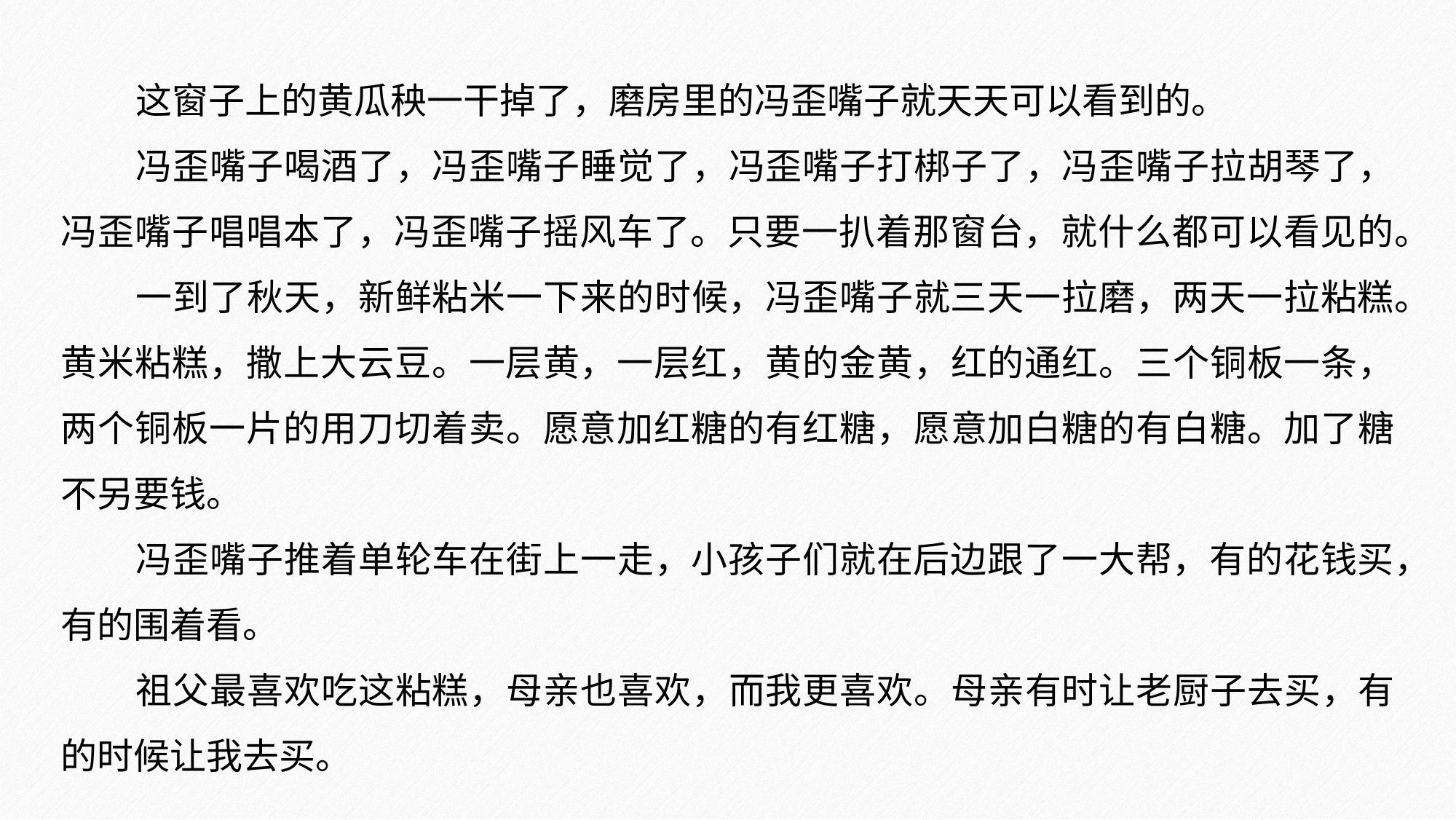

这窗子上的黄瓜秧一干掉了，磨房里的冯歪嘴子就天天可以看到的。
冯歪嘴子喝酒了，冯歪嘴子睡觉了，冯歪嘴子打梆子了，冯歪嘴子拉胡琴了，冯歪嘴子唱唱本了，冯歪嘴子摇风车了。只要一扒着那窗台，就什么都可以看见的。
一到了秋天，新鲜粘米一下来的时候，冯歪嘴子就三天一拉磨，两天一拉粘糕。黄米粘糕，撒上大云豆。一层黄，一层红，黄的金黄，红的通红。三个铜板一条，两个铜板一片的用刀切着卖。愿意加红糖的有红糖，愿意加白糖的有白糖。加了糖不另要钱。
冯歪嘴子推着单轮车在街上一走，小孩子们就在后边跟了一大帮，有的花钱买，有的围着看。
祖父最喜欢吃这粘糕，母亲也喜欢，而我更喜欢。母亲有时让老厨子去买，有的时候让我去买。